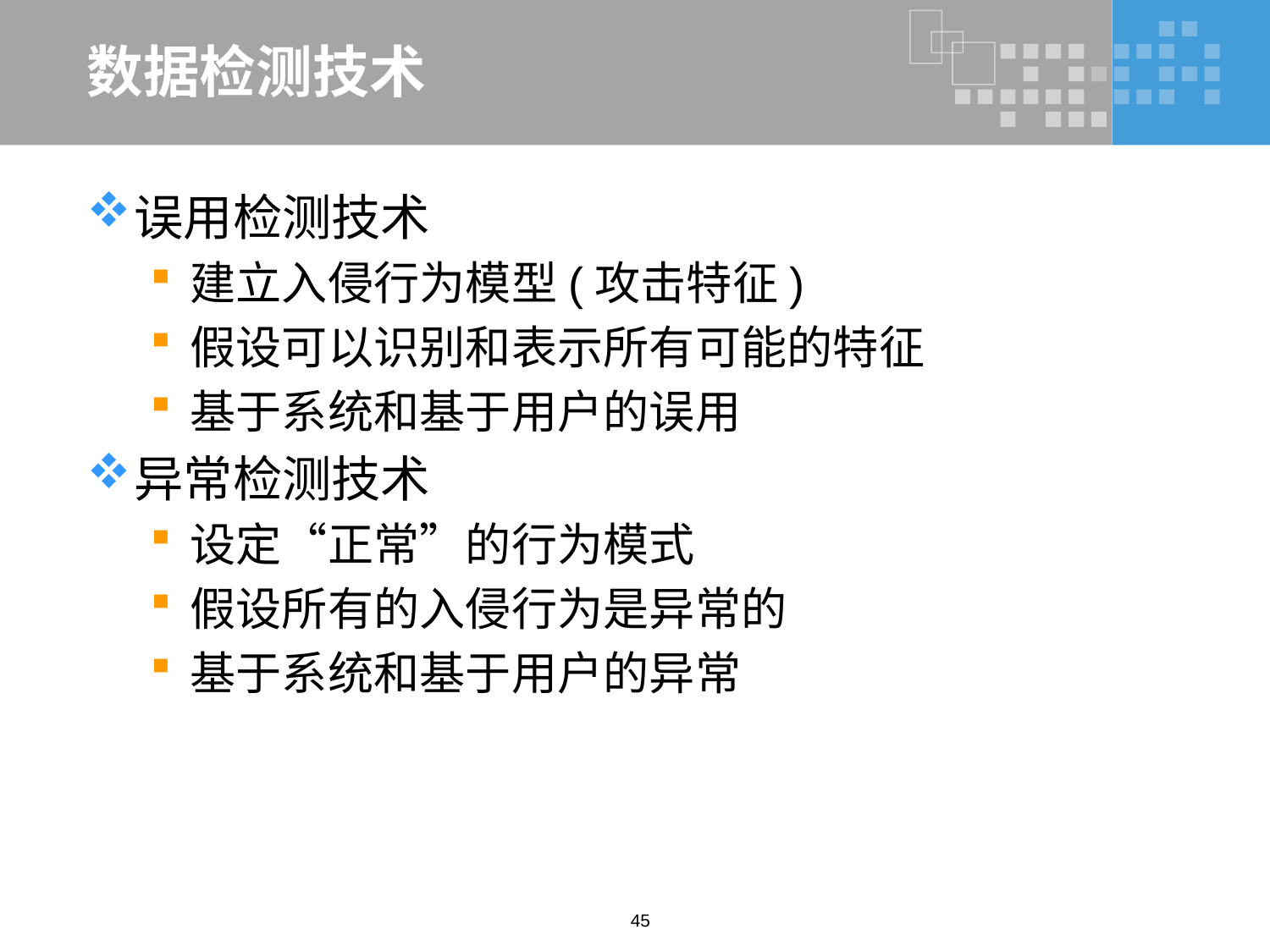

# 数据检测技术
误用检测技术
建立入侵行为模型(攻击特征)
假设可以识别和表示所有可能的特征
基于系统和基于用户的误用
异常检测技术
设定“正常”的行为模式
假设所有的入侵行为是异常的
基于系统和基于用户的异常
45